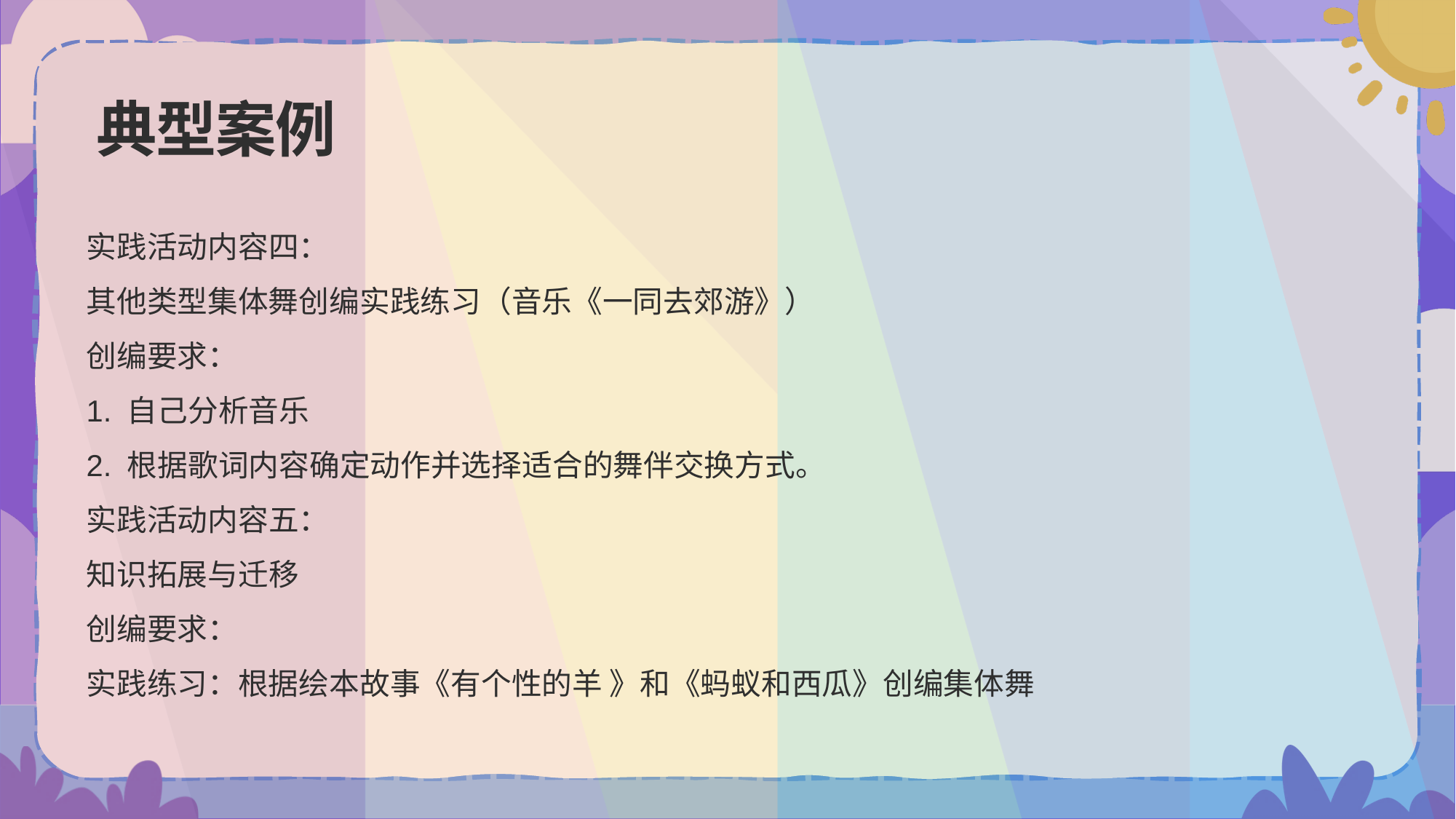

# 典型案例
实践活动内容四：
其他类型集体舞创编实践练习（音乐《一同去郊游》）
创编要求：
1. 自己分析音乐
2. 根据歌词内容确定动作并选择适合的舞伴交换方式。
实践活动内容五：
知识拓展与迁移
创编要求：
实践练习：根据绘本故事《有个性的羊 》和《蚂蚁和西瓜》创编集体舞